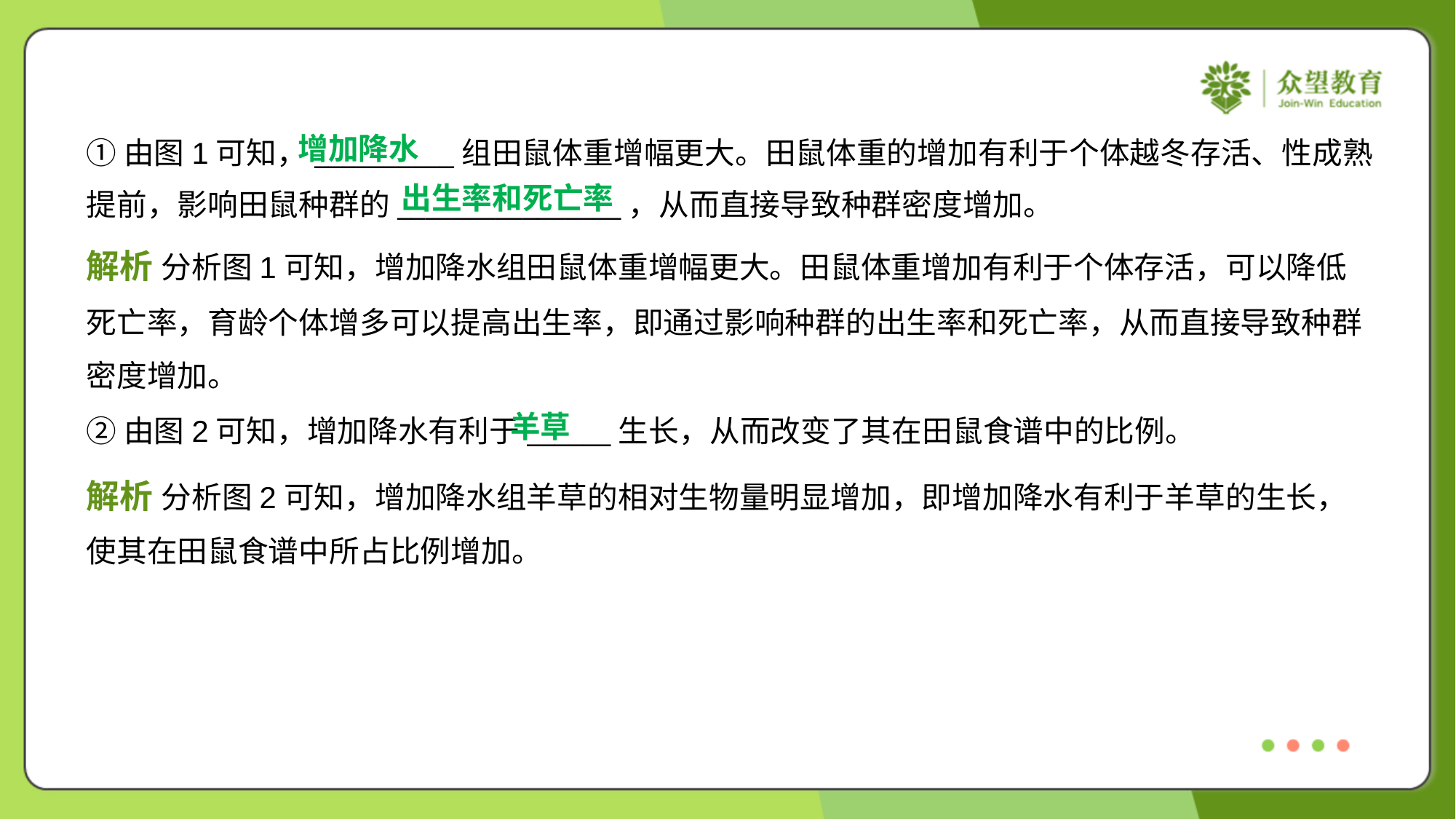

增加降水
①由图1可知，__________组田鼠体重增幅更大。田鼠体重的增加有利于个体越冬存活、性成熟
提前，影响田鼠种群的________________，从而直接导致种群密度增加。
出生率和死亡率
解析 分析图1可知，增加降水组田鼠体重增幅更大。田鼠体重增加有利于个体存活，可以降低
死亡率，育龄个体增多可以提高出生率，即通过影响种群的出生率和死亡率，从而直接导致种群
密度增加。
羊草
②由图2可知，增加降水有利于______生长，从而改变了其在田鼠食谱中的比例。
解析 分析图2可知，增加降水组羊草的相对生物量明显增加，即增加降水有利于羊草的生长，
使其在田鼠食谱中所占比例增加。